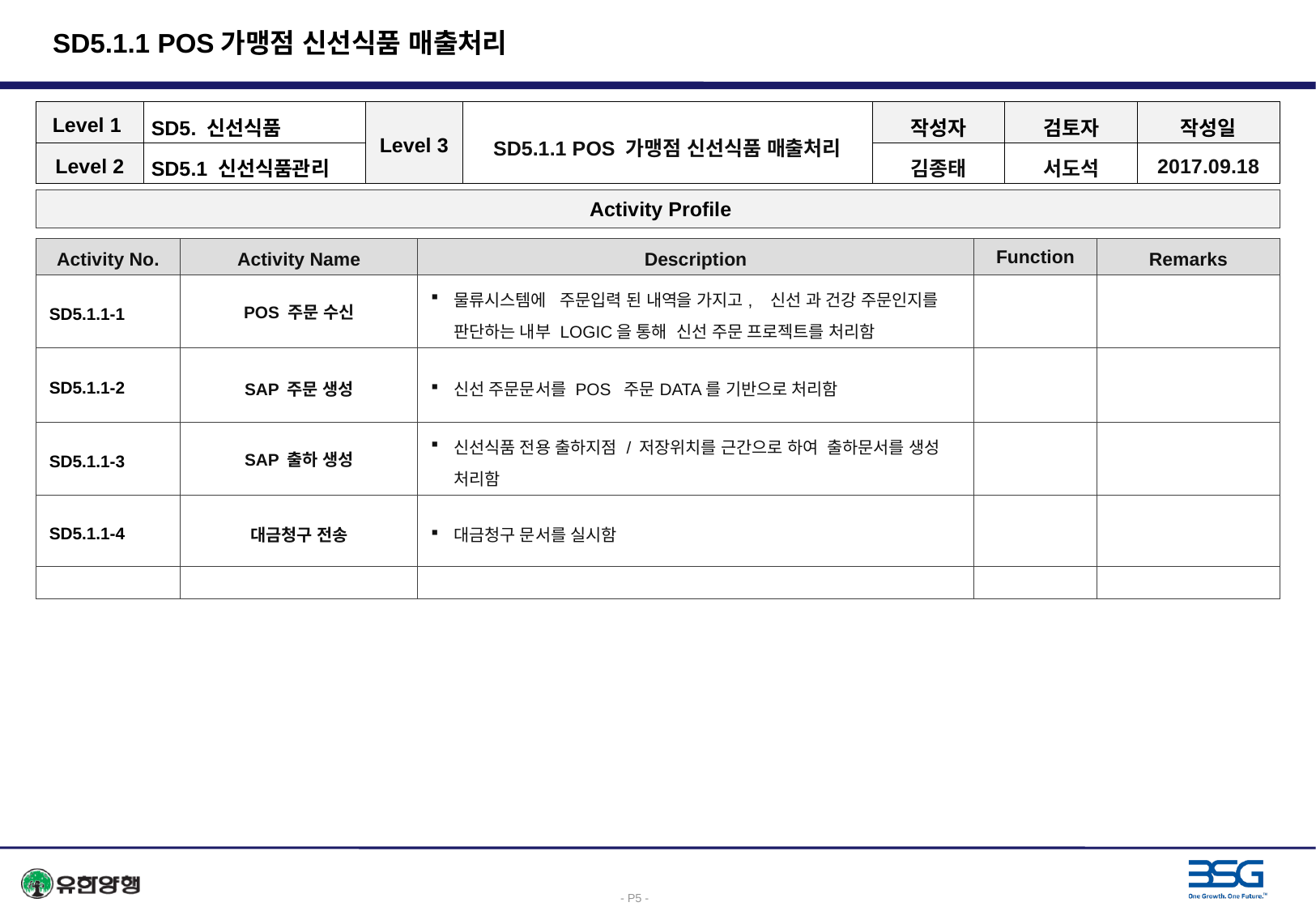

# SD5.1.1 POS가맹점 신선식품 매출처리
| Level 1 | SD5. 신선식품 | Level 3 | SD5.1.1 POS 가맹점 신선식품 매출처리 | 작성자 | 검토자 | 작성일 |
| --- | --- | --- | --- | --- | --- | --- |
| Level 2 | SD5.1 신선식품관리 |  |  | 김종태 | 서도석 | 2017.09.18 |
 Activity Profile
| Activity No. | Activity Name | Description | Function | Remarks |
| --- | --- | --- | --- | --- |
| SD5.1.1-1 | POS 주문 수신 | 물류시스템에 주문입력 된 내역을 가지고, 신선 과 건강 주문인지를 판단하는 내부 LOGIC을 통해 신선 주문 프로젝트를 처리함 |  |  |
| SD5.1.1-2 | SAP 주문 생성 | 신선 주문문서를 POS 주문DATA를 기반으로 처리함 |  |  |
| SD5.1.1-3 | SAP 출하 생성 | 신선식품 전용 출하지점 / 저장위치를 근간으로 하여 출하문서를 생성 처리함 |  |  |
| SD5.1.1-4 | 대금청구 전송 | 대금청구 문서를 실시함 |  |  |
|  |  |  |  |  |